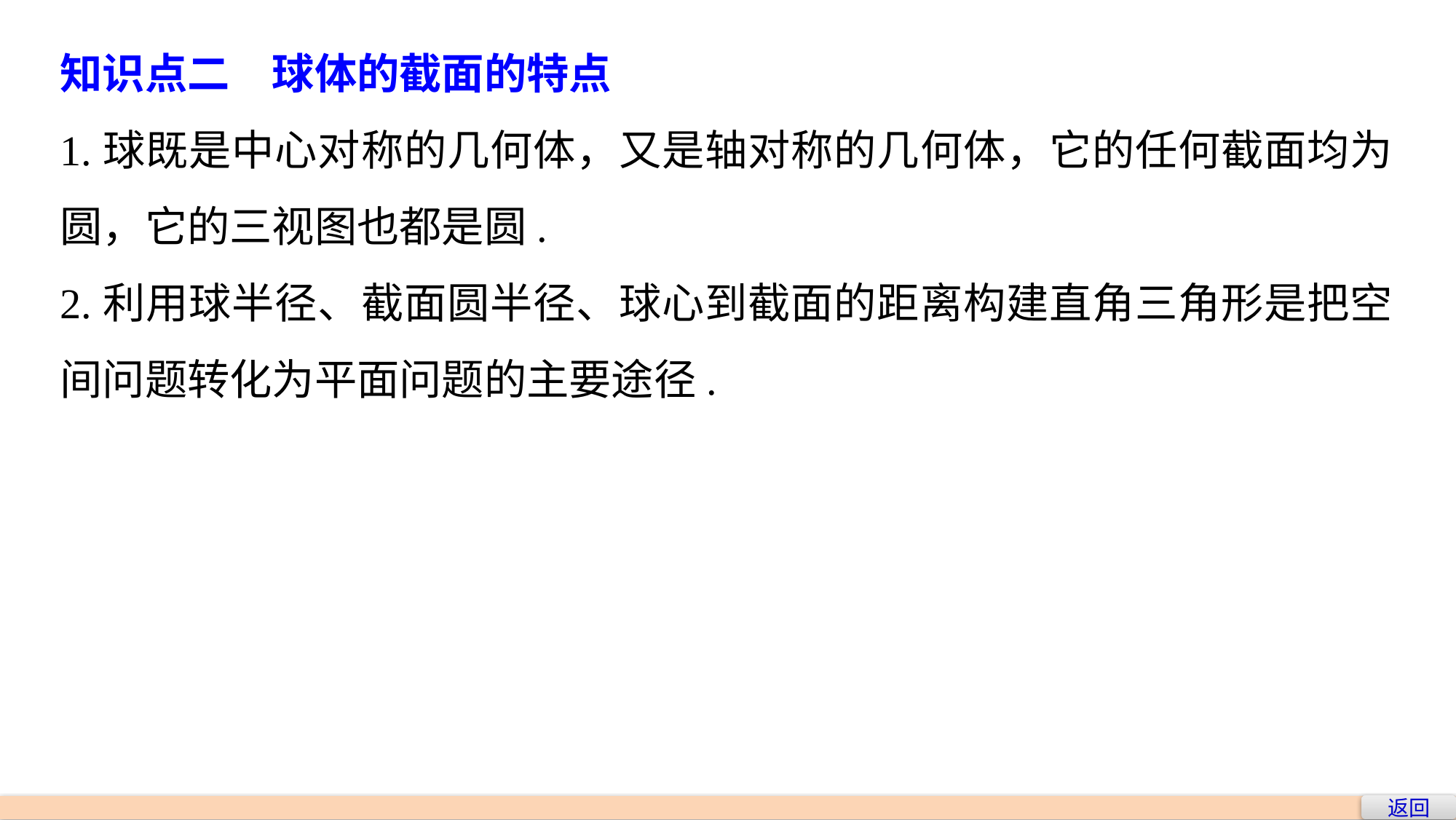

知识点二　球体的截面的特点
1.球既是中心对称的几何体，又是轴对称的几何体，它的任何截面均为圆，它的三视图也都是圆.
2.利用球半径、截面圆半径、球心到截面的距离构建直角三角形是把空间问题转化为平面问题的主要途径.
返回